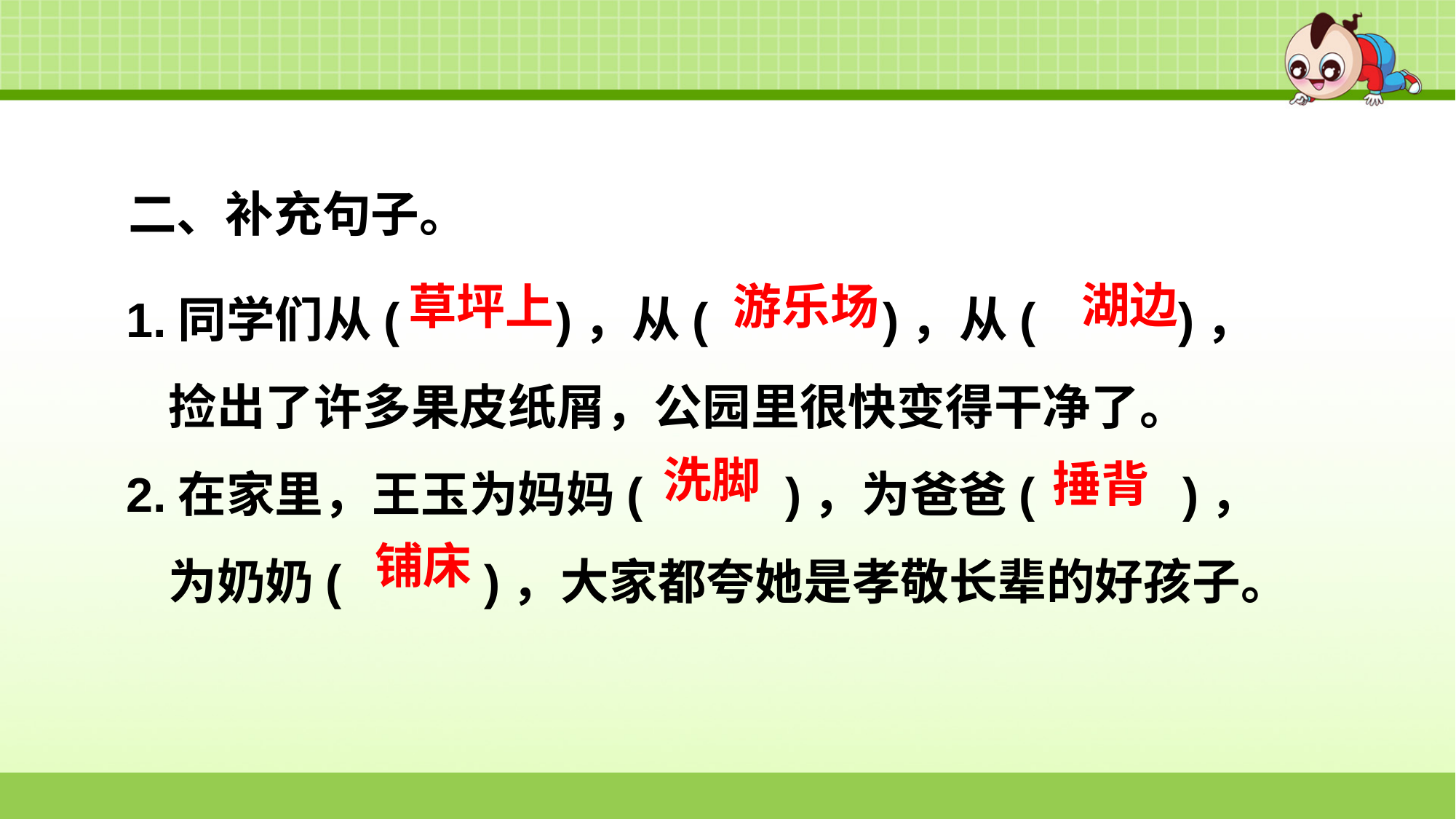

二、补充句子。
1.同学们从( 　  　)，从(    　　)，从(　 　 )，捡出了许多果皮纸屑，公园里很快变得干净了。
2.在家里，王玉为妈妈(　  　)，为爸爸(  　　)，为奶奶(　  　)，大家都夸她是孝敬长辈的好孩子。
湖边
草坪上
游乐场
洗脚
捶背
铺床